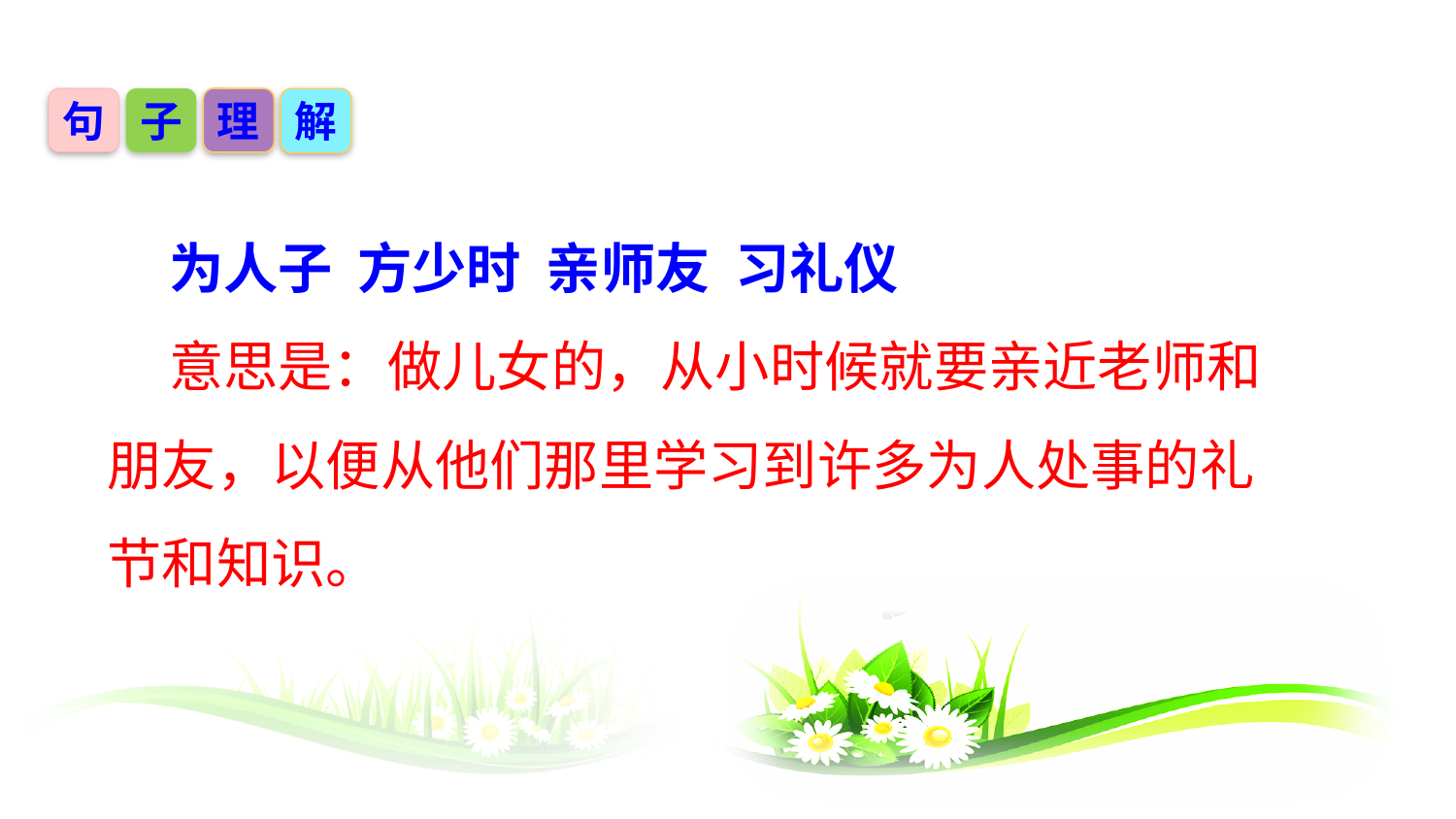

句
子
理
解
    为人子  方少时  亲师友  习礼仪
    意思是：做儿女的，从小时候就要亲近老师和朋友，以便从他们那里学习到许多为人处事的礼节和知识。